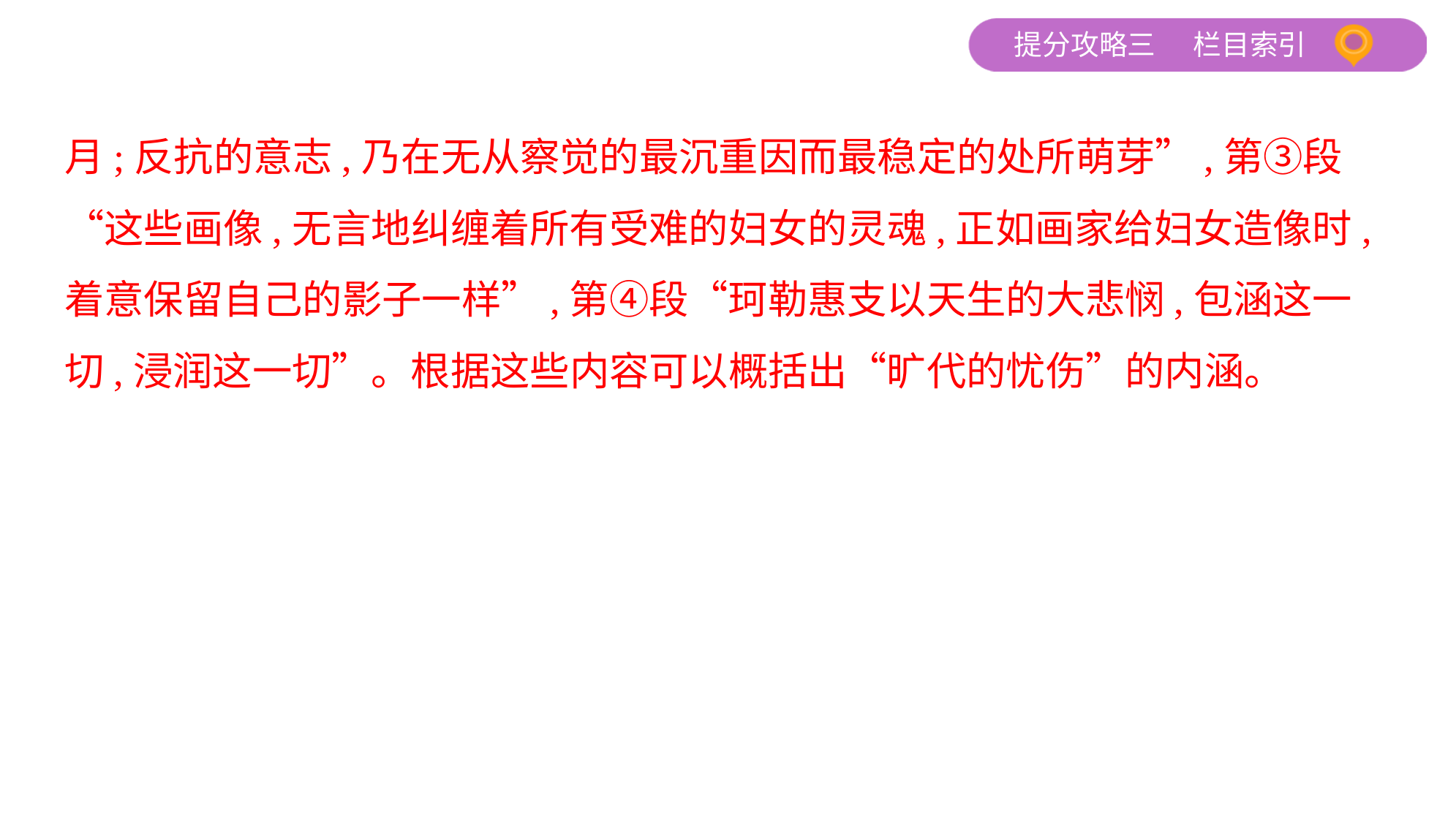

月;反抗的意志,乃在无从察觉的最沉重因而最稳定的处所萌芽”,第③段
“这些画像,无言地纠缠着所有受难的妇女的灵魂,正如画家给妇女造像时,
着意保留自己的影子一样”,第④段“珂勒惠支以天生的大悲悯,包涵这一
切,浸润这一切”。根据这些内容可以概括出“旷代的忧伤”的内涵。